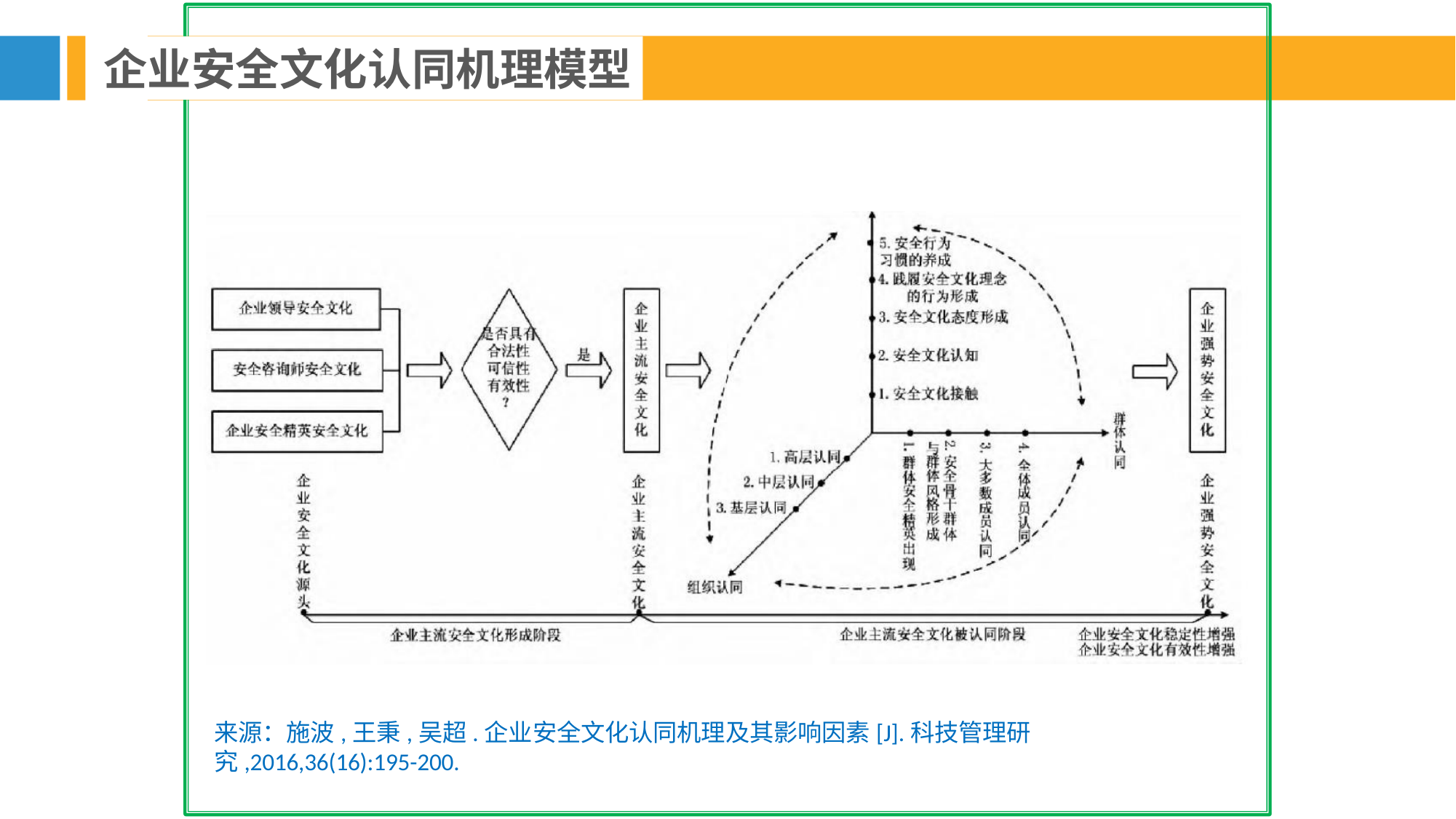

企业安全文化认同机理模型

来源：施波,王秉,吴超.企业安全文化认同机理及其影响因素[J].科技管理研究,2016,36(16):195-200.